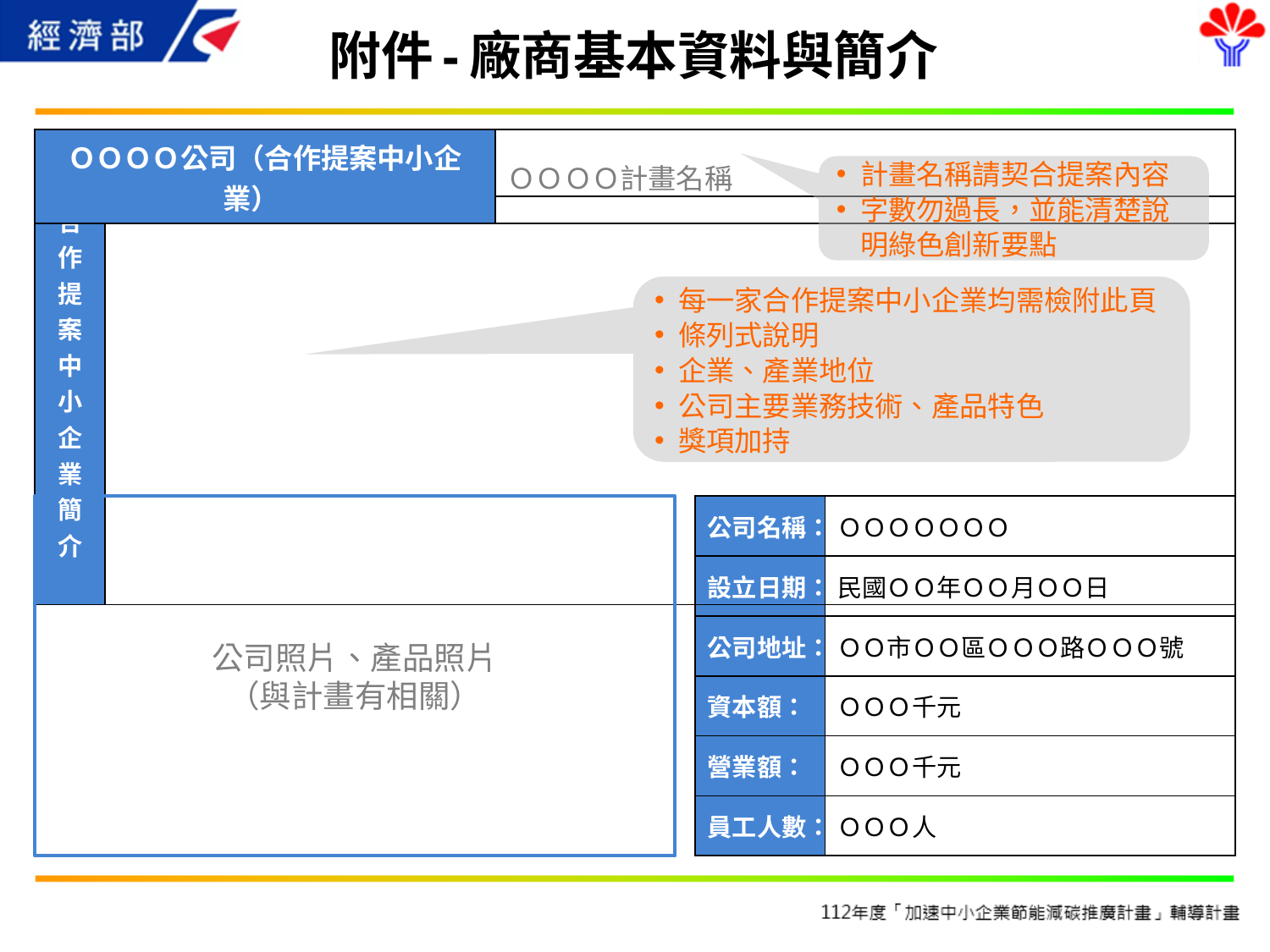

# 附件-廠商基本資料與簡介
| ＯＯＯＯ公司（合作提案中小企業） | ＯＯＯＯ計畫名稱 |
| --- | --- |
計畫名稱請契合提案內容
字數勿過長，並能清楚說明綠色創新要點
| 合作提案中小企業簡介 |  |
| --- | --- |
每一家合作提案中小企業均需檢附此頁
條列式說明
企業、產業地位
公司主要業務技術、產品特色
獎項加持
公司照片、產品照片
（與計畫有相關）
| 公司名稱： | ＯＯＯＯＯＯＯ |
| --- | --- |
| 設立日期： | 民國ＯＯ年ＯＯ月ＯＯ日 |
| 公司地址： | ＯＯ市ＯＯ區ＯＯＯ路ＯＯＯ號 |
| 資本額： | ＯＯＯ千元 |
| 營業額： | ＯＯＯ千元 |
| 員工人數： | ＯＯＯ人 |
20